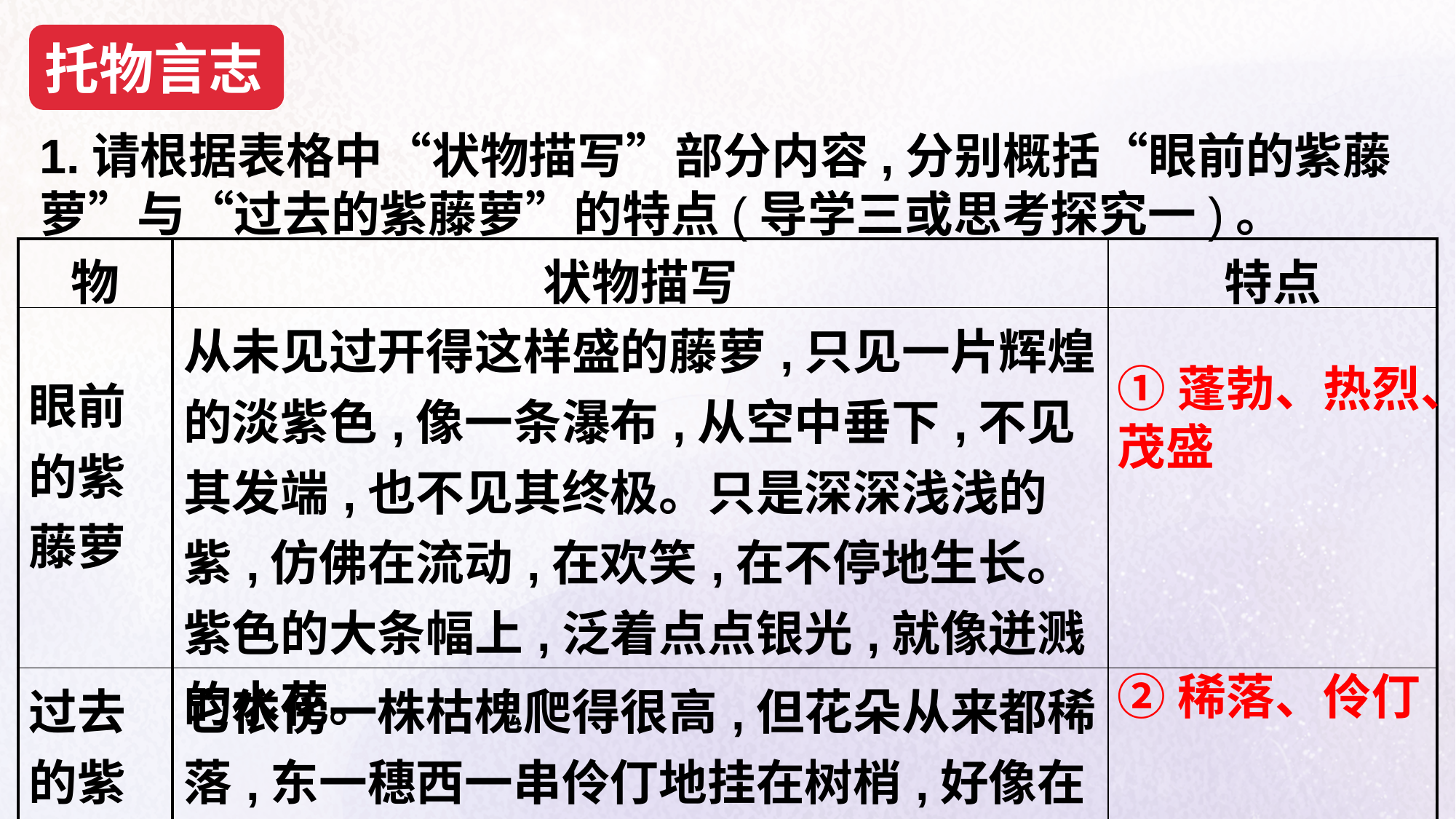

托物言志
1.请根据表格中“状物描写”部分内容,分别概括“眼前的紫藤萝”与“过去的紫藤萝”的特点(导学三或思考探究一)。
| 物 | 状物描写 | 特点 |
| --- | --- | --- |
| 眼前的紫藤萝 | 从未见过开得这样盛的藤萝,只见一片辉煌的淡紫色,像一条瀑布,从空中垂下,不见其发端,也不见其终极。只是深深浅浅的紫,仿佛在流动,在欢笑,在不停地生长。紫色的大条幅上,泛着点点银光,就像迸溅的水花。 |  |
| 过去的紫藤萝 | 它依傍一株枯槐爬得很高,但花朵从来都稀落,东一穗西一串伶仃地挂在树梢,好像在察言观色,试探什么。 |  |
①蓬勃、热烈、茂盛
②稀落、伶仃